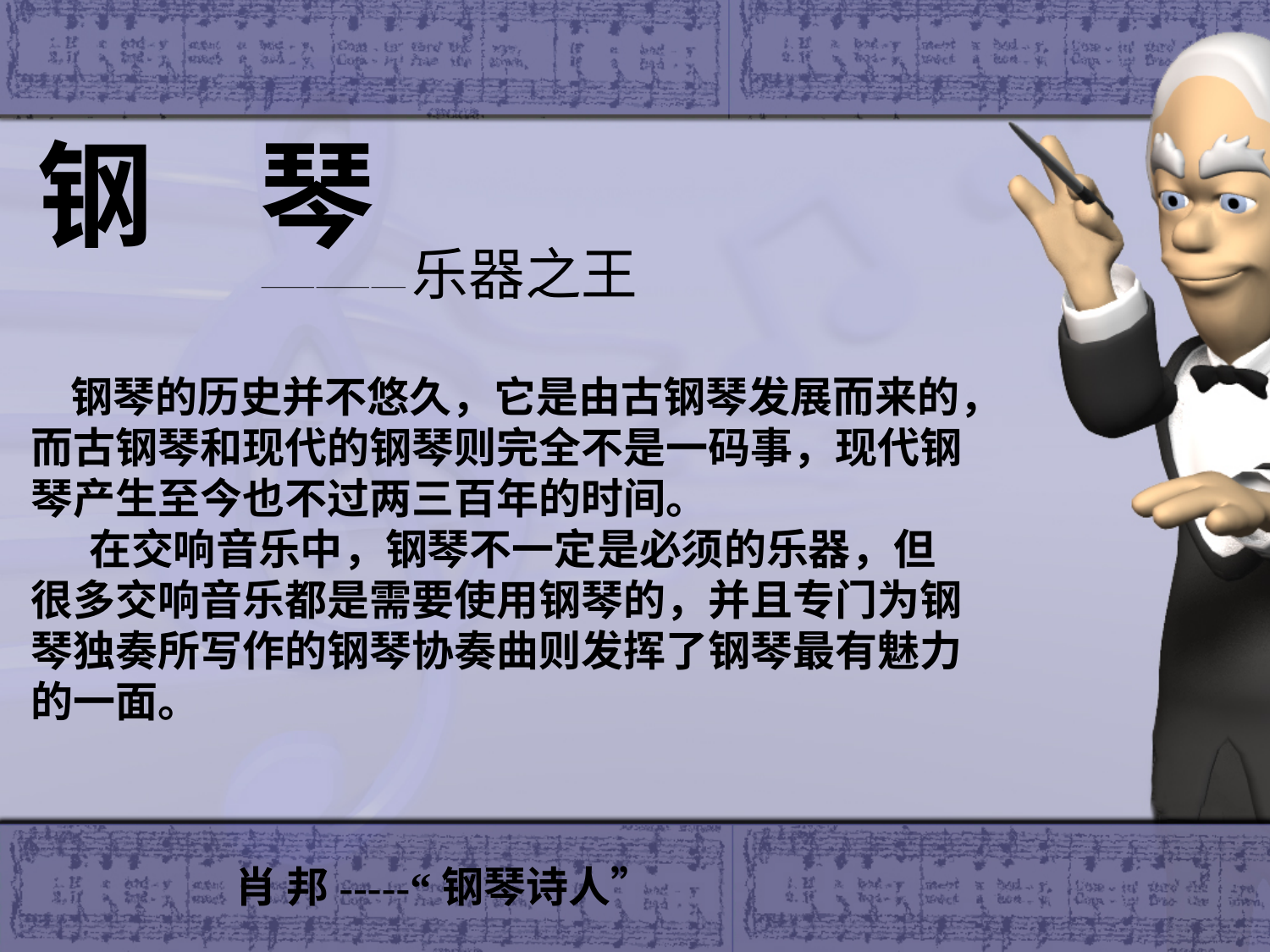

钢    琴
————————乐器之王
    钢琴的历史并不悠久，它是由古钢琴发展而来的，而古钢琴和现代的钢琴则完全不是一码事，现代钢琴产生至今也不过两三百年的时间。
     在交响音乐中，钢琴不一定是必须的乐器，但很多交响音乐都是需要使用钢琴的，并且专门为钢琴独奏所写作的钢琴协奏曲则发挥了钢琴最有魅力的一面。
肖 邦-----“钢琴诗人”